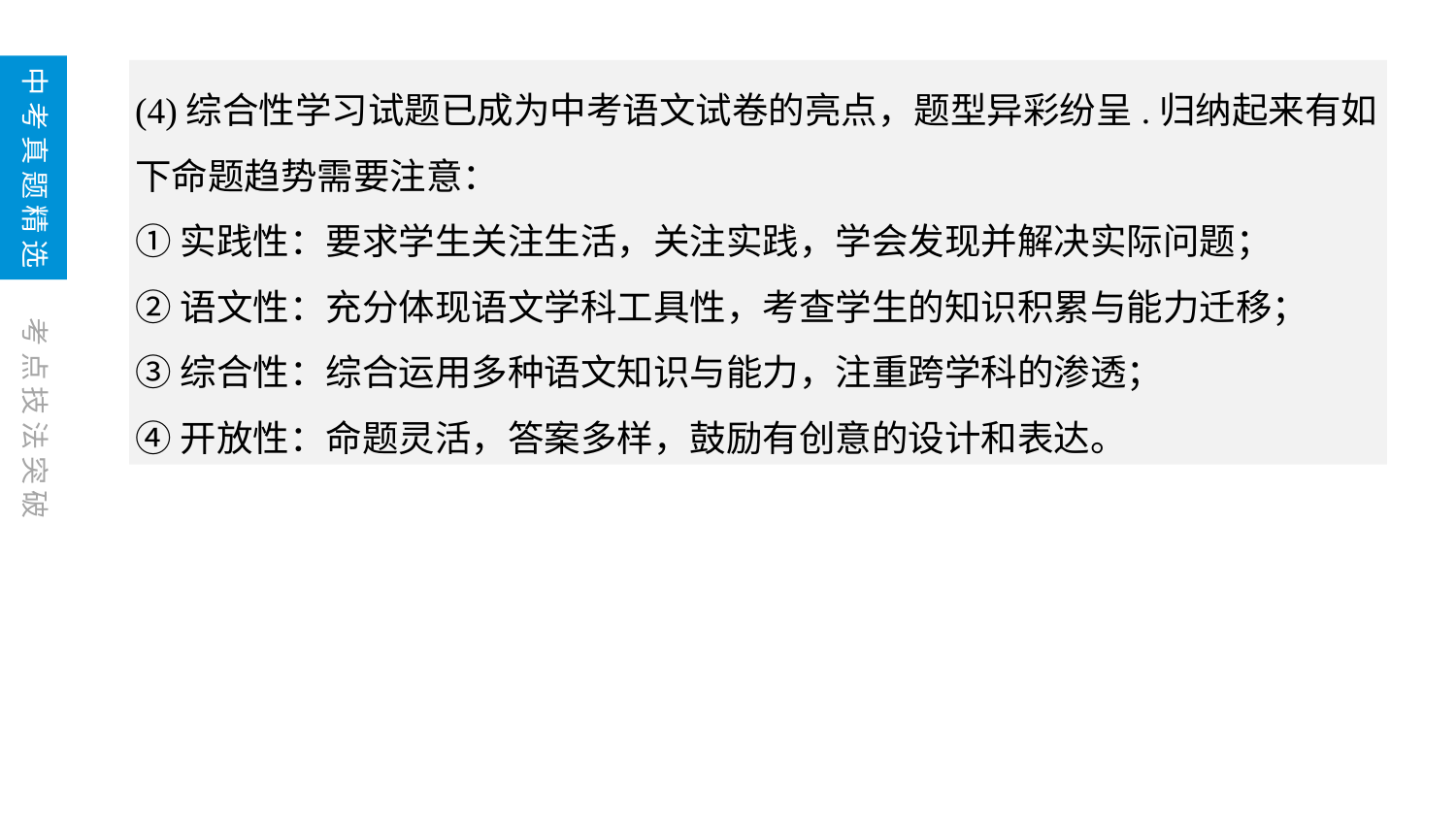

(4)综合性学习试题已成为中考语文试卷的亮点，题型异彩纷呈.归纳起来有如下命题趋势需要注意：
①实践性：要求学生关注生活，关注实践，学会发现并解决实际问题；
②语文性：充分体现语文学科工具性，考查学生的知识积累与能力迁移；
③综合性：综合运用多种语文知识与能力，注重跨学科的渗透；
④开放性：命题灵活，答案多样，鼓励有创意的设计和表达。